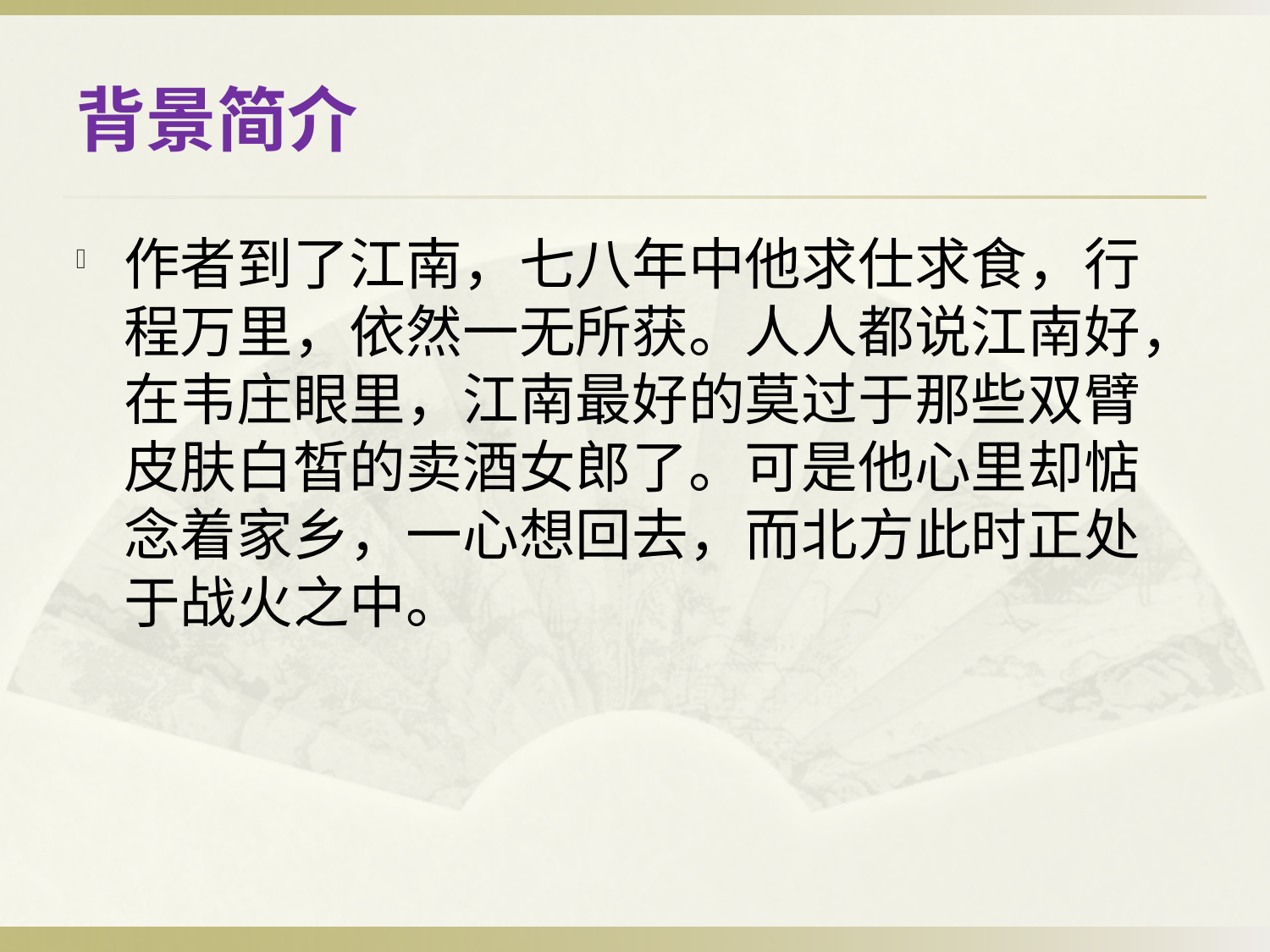

# 背景简介
作者到了江南，七八年中他求仕求食，行程万里，依然一无所获。人人都说江南好，在韦庄眼里，江南最好的莫过于那些双臂皮肤白皙的卖酒女郎了。可是他心里却惦念着家乡，一心想回去，而北方此时正处于战火之中。